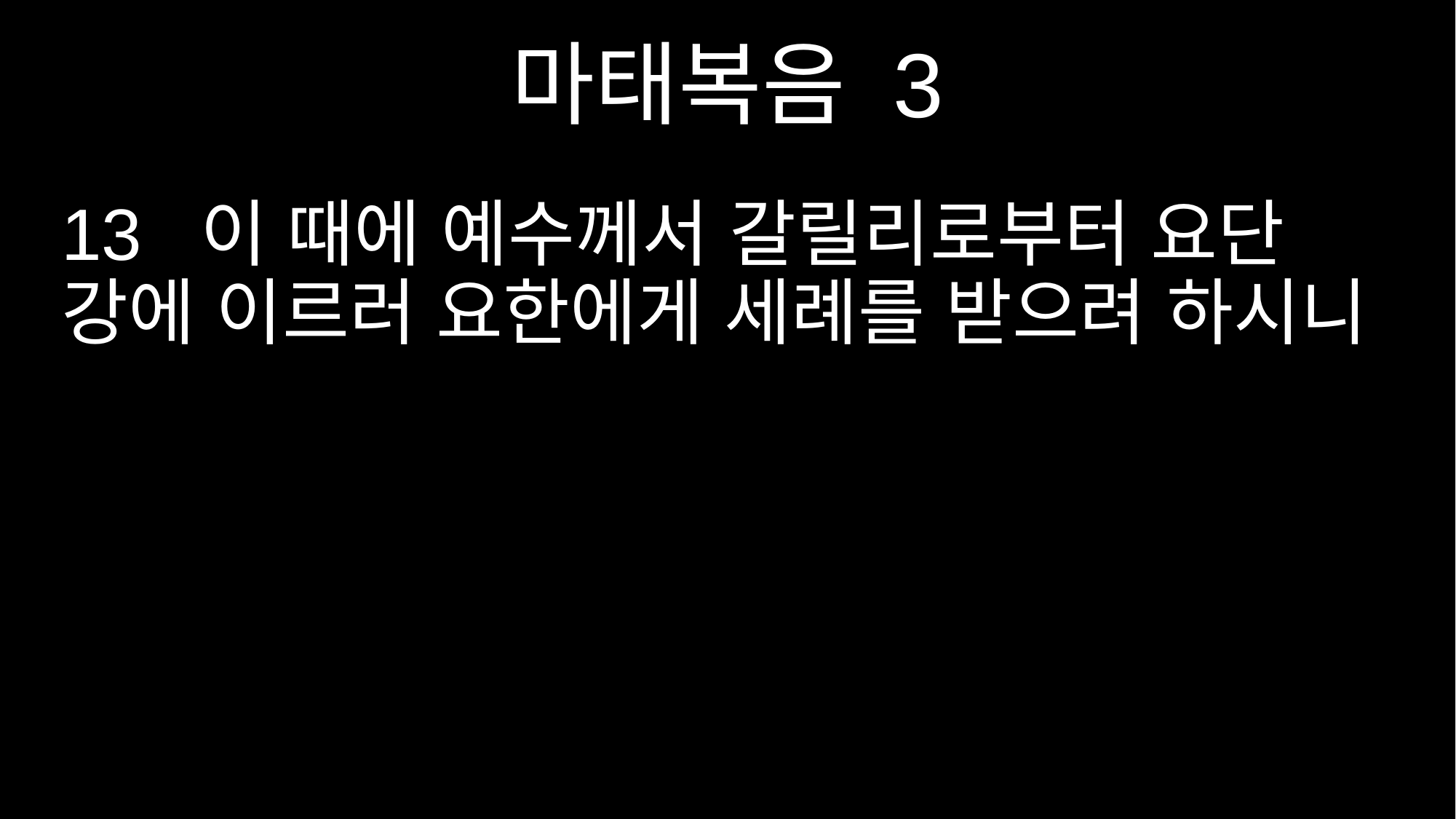

마태복음 3
13  이 때에 예수께서 갈릴리로부터 요단 강에 이르러 요한에게 세례를 받으려 하시니